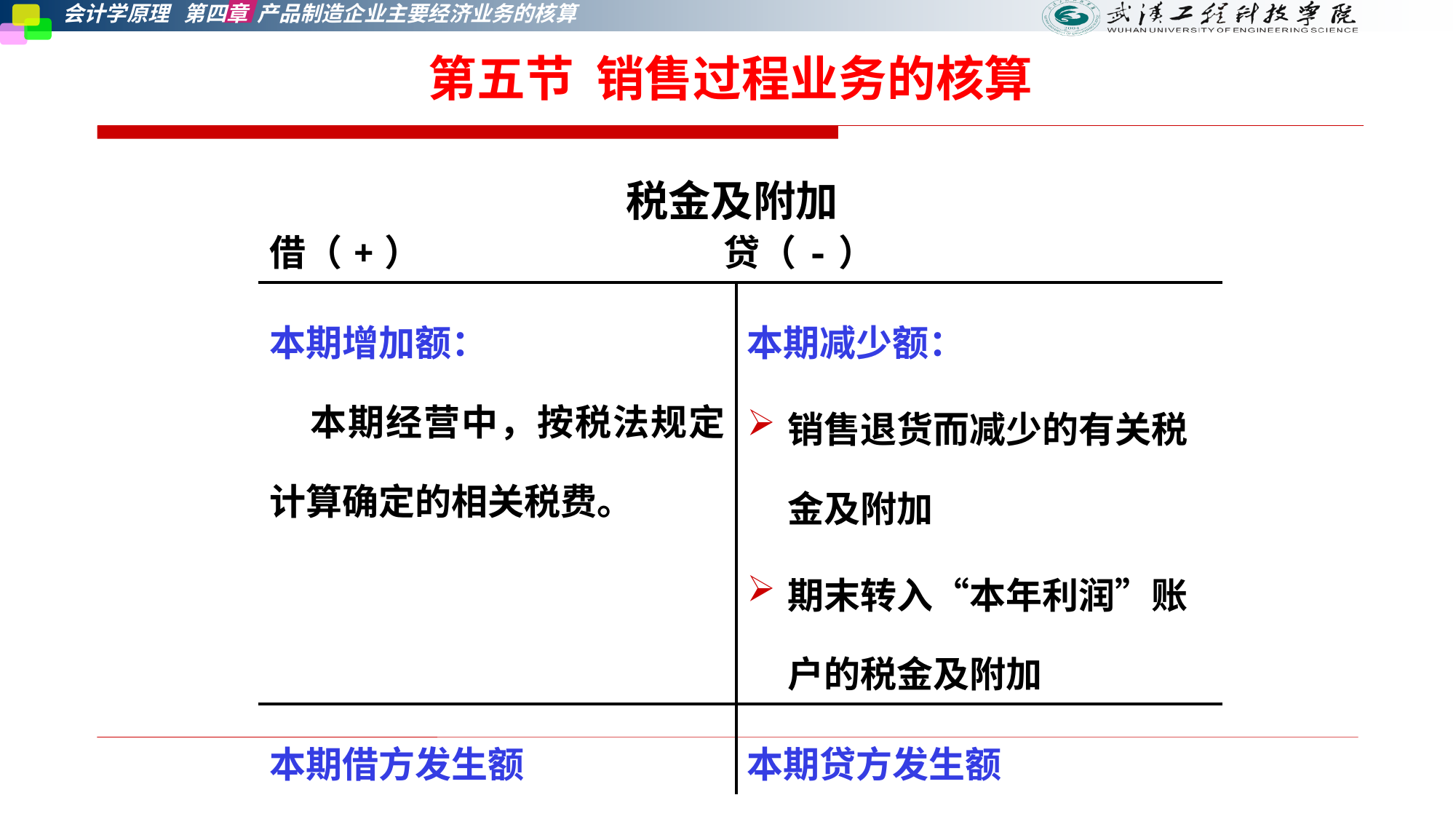

第五节  销售过程业务的核算
税金及附加
| 借（+） 贷（-） |  |
| --- | --- |
| 本期增加额： 本期经营中，按税法规定计算确定的相关税费。 | 本期减少额： 销售退货而减少的有关税金及附加 期末转入“本年利润”账户的税金及附加 |
| 本期借方发生额 | 本期贷方发生额 |